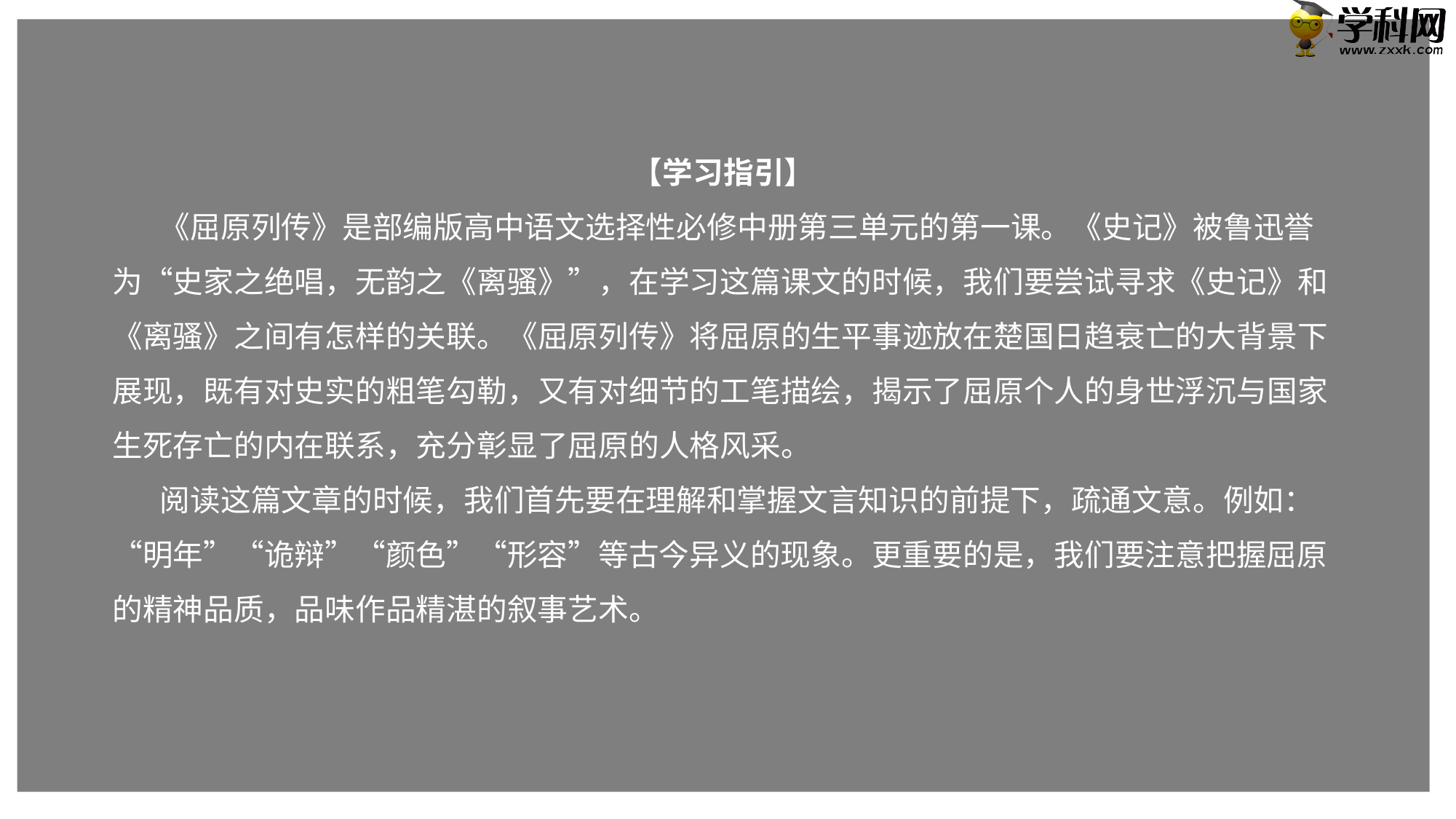

【学习指引】
      《屈原列传》是部编版高中语文选择性必修中册第三单元的第一课。《史记》被鲁迅誉为“史家之绝唱，无韵之《离骚》”，在学习这篇课文的时候，我们要尝试寻求《史记》和《离骚》之间有怎样的关联。《屈原列传》将屈原的生平事迹放在楚国日趋衰亡的大背景下展现，既有对史实的粗笔勾勒，又有对细节的工笔描绘，揭示了屈原个人的身世浮沉与国家生死存亡的内在联系，充分彰显了屈原的人格风采。
      阅读这篇文章的时候，我们首先要在理解和掌握文言知识的前提下，疏通文意。例如：“明年”“诡辩”“颜色”“形容”等古今异义的现象。更重要的是，我们要注意把握屈原的精神品质，品味作品精湛的叙事艺术。